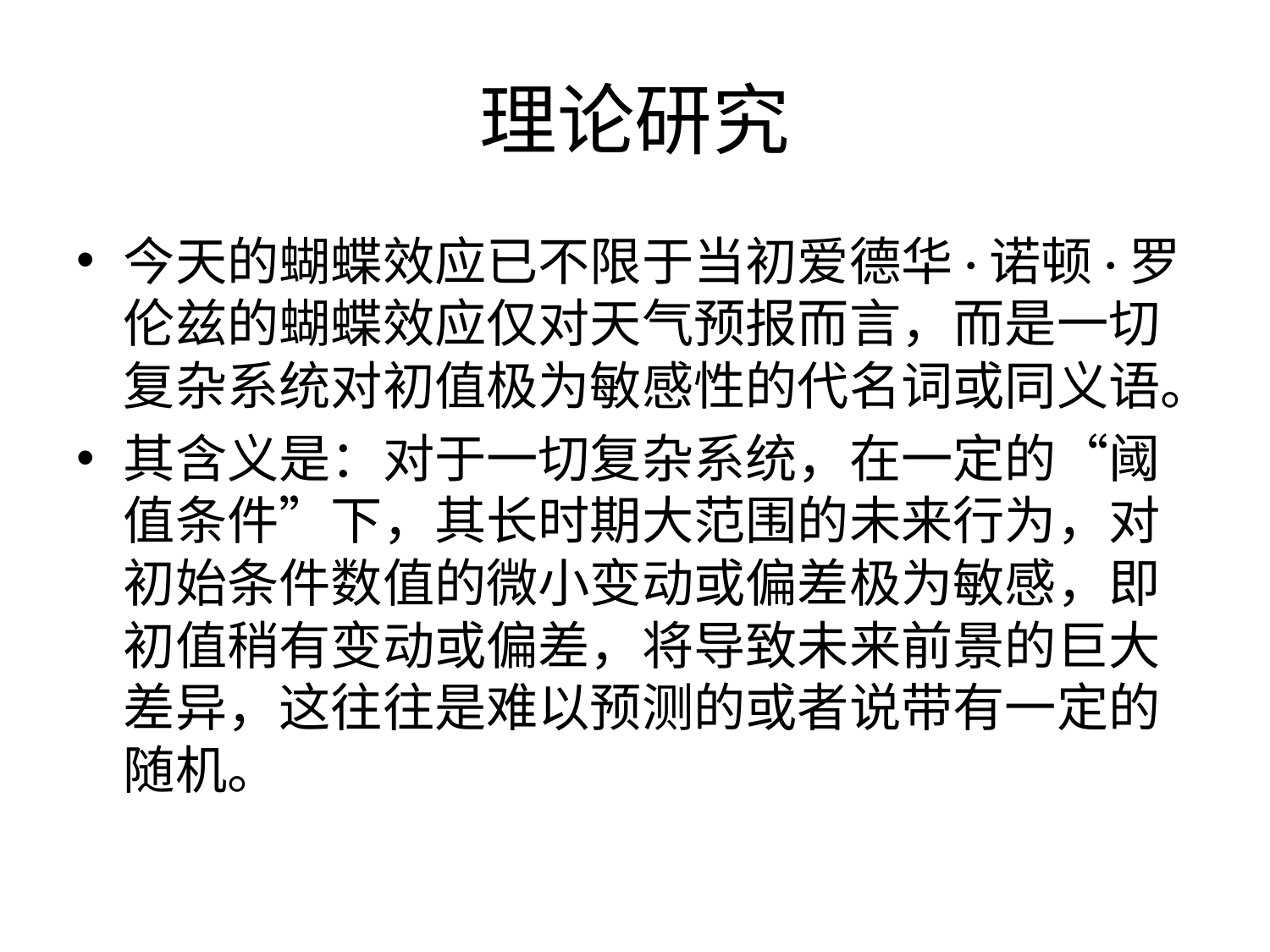

# 理论研究
今天的蝴蝶效应已不限于当初爱德华·诺顿·罗伦兹的蝴蝶效应仅对天气预报而言，而是一切复杂系统对初值极为敏感性的代名词或同义语。
其含义是：对于一切复杂系统，在一定的“阈值条件”下，其长时期大范围的未来行为，对初始条件数值的微小变动或偏差极为敏感，即初值稍有变动或偏差，将导致未来前景的巨大差异，这往往是难以预测的或者说带有一定的随机。